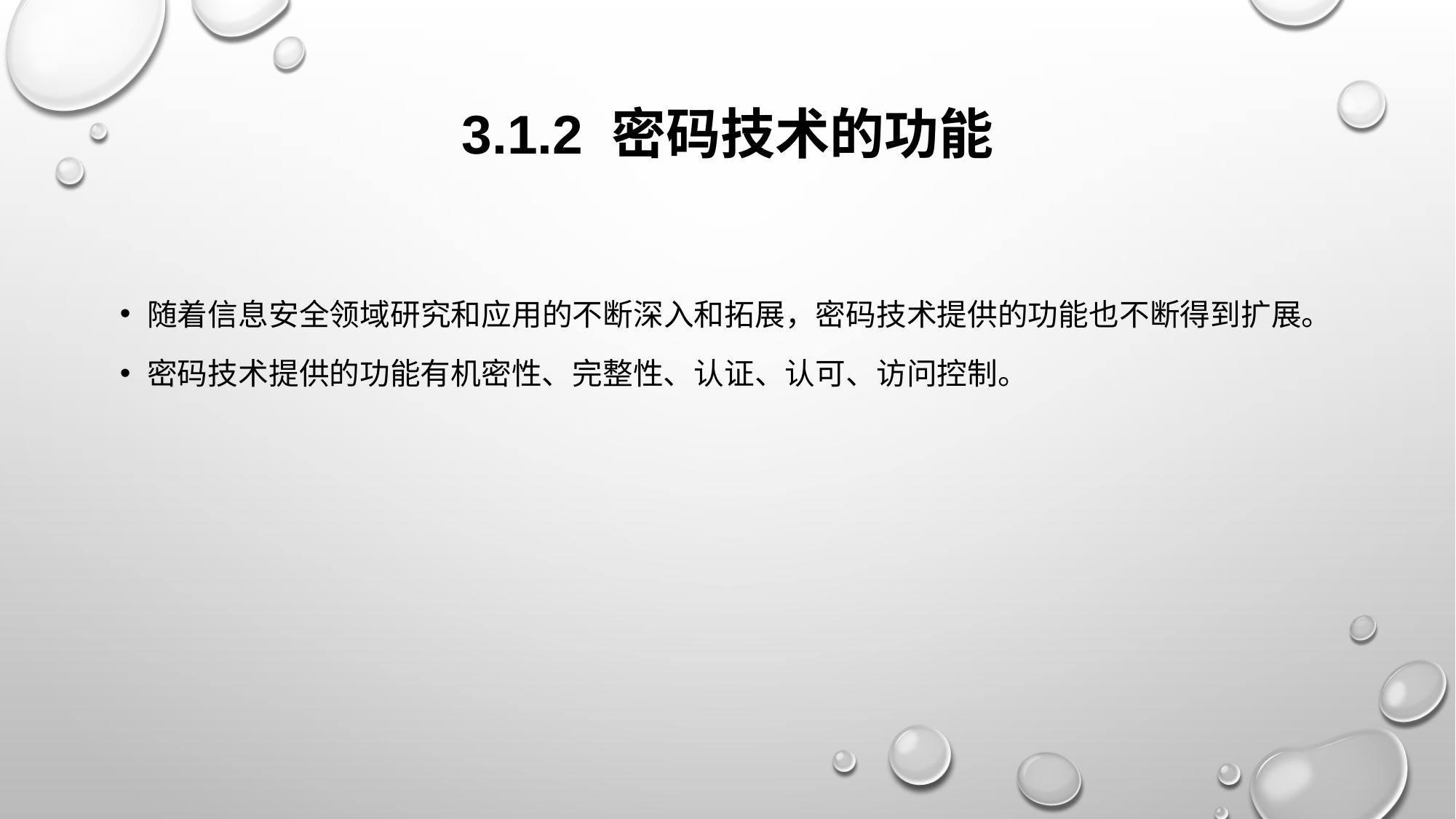

# 3.1.2 密码技术的功能
随着信息安全领域研究和应用的不断深入和拓展，密码技术提供的功能也不断得到扩展。
密码技术提供的功能有机密性、完整性、认证、认可、访问控制。